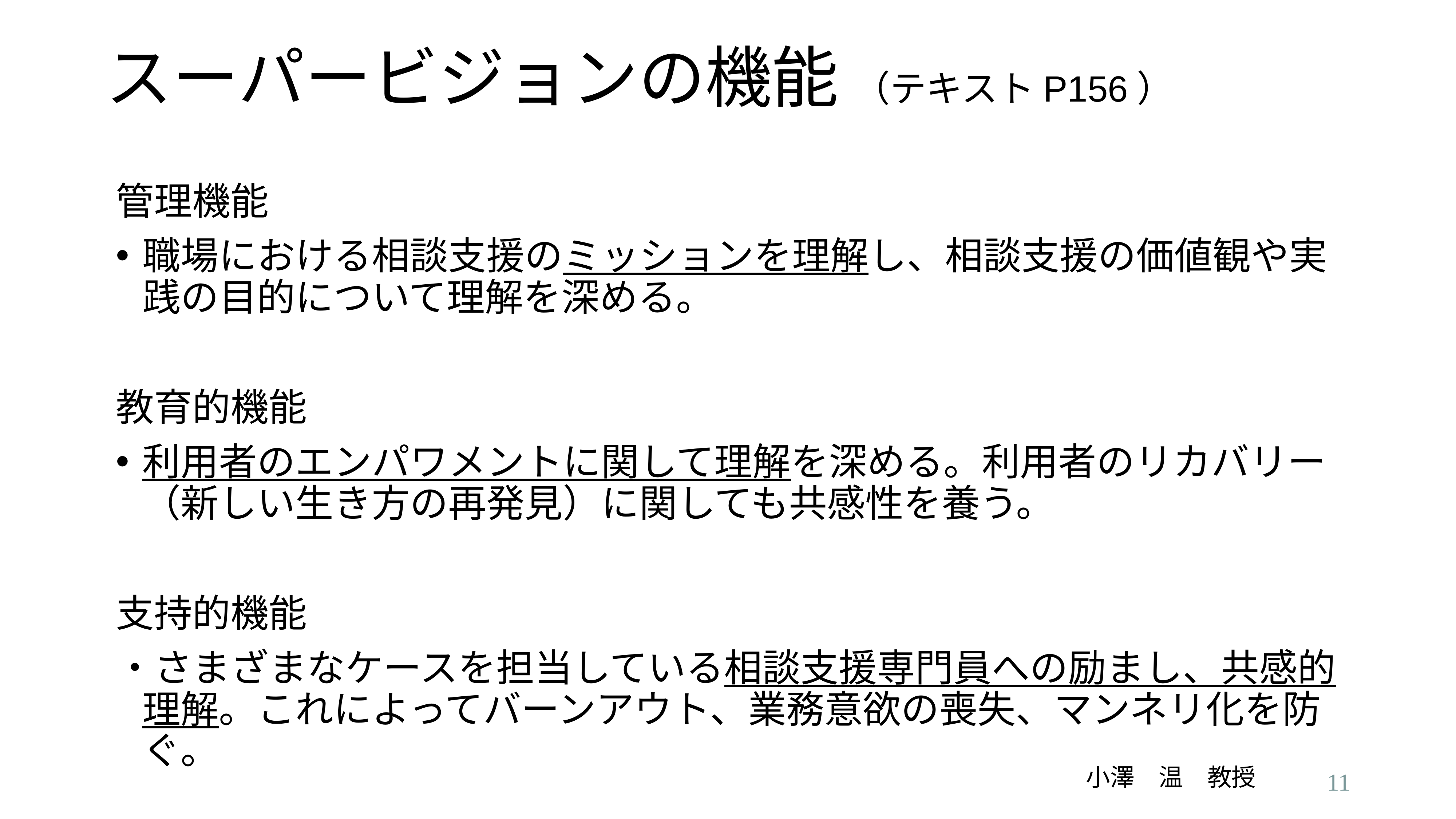

# スーパービジョンの機能 （テキストP156）
管理機能
職場における相談⽀援のミッションを理解し、相談⽀援の価値観や実践の⽬的について理解を深める。

教育的機能
利⽤者のエンパワメントに関して理解を深める。利⽤者のリカバリー（新しい⽣き⽅の再発⾒）に関しても共感性を養う。

支持的機能
・さまざまなケースを担当している相談⽀援専⾨員への励まし、共感的理解。これによってバーンアウト、業務意欲の喪失、マンネリ化を防ぐ。

小澤　温　教授
11